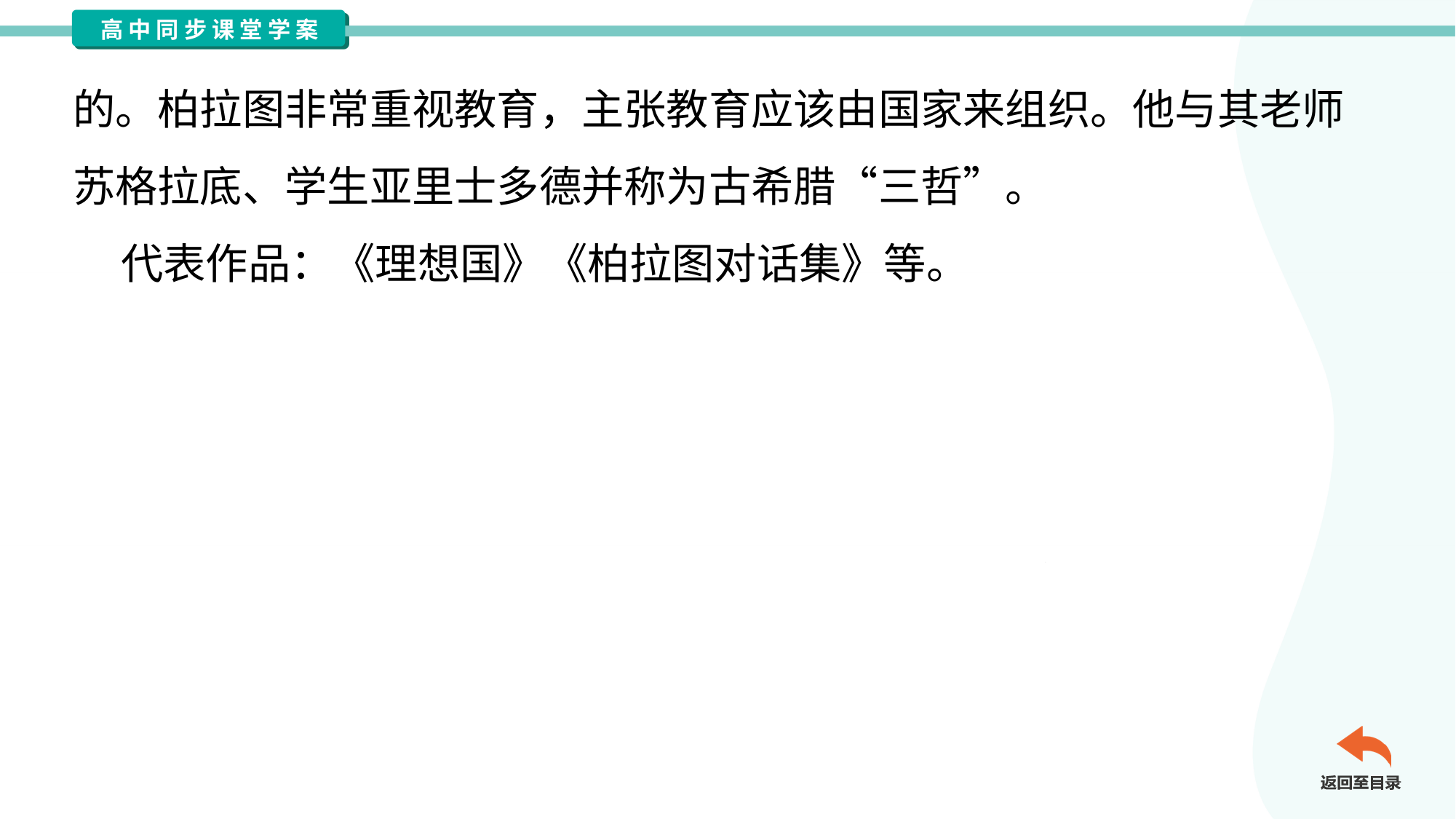

的。柏拉图非常重视教育，主张教育应该由国家来组织。他与其老师
苏格拉底、学生亚里士多德并称为古希腊“三哲”。
    代表作品：《理想国》《柏拉图对话集》等。